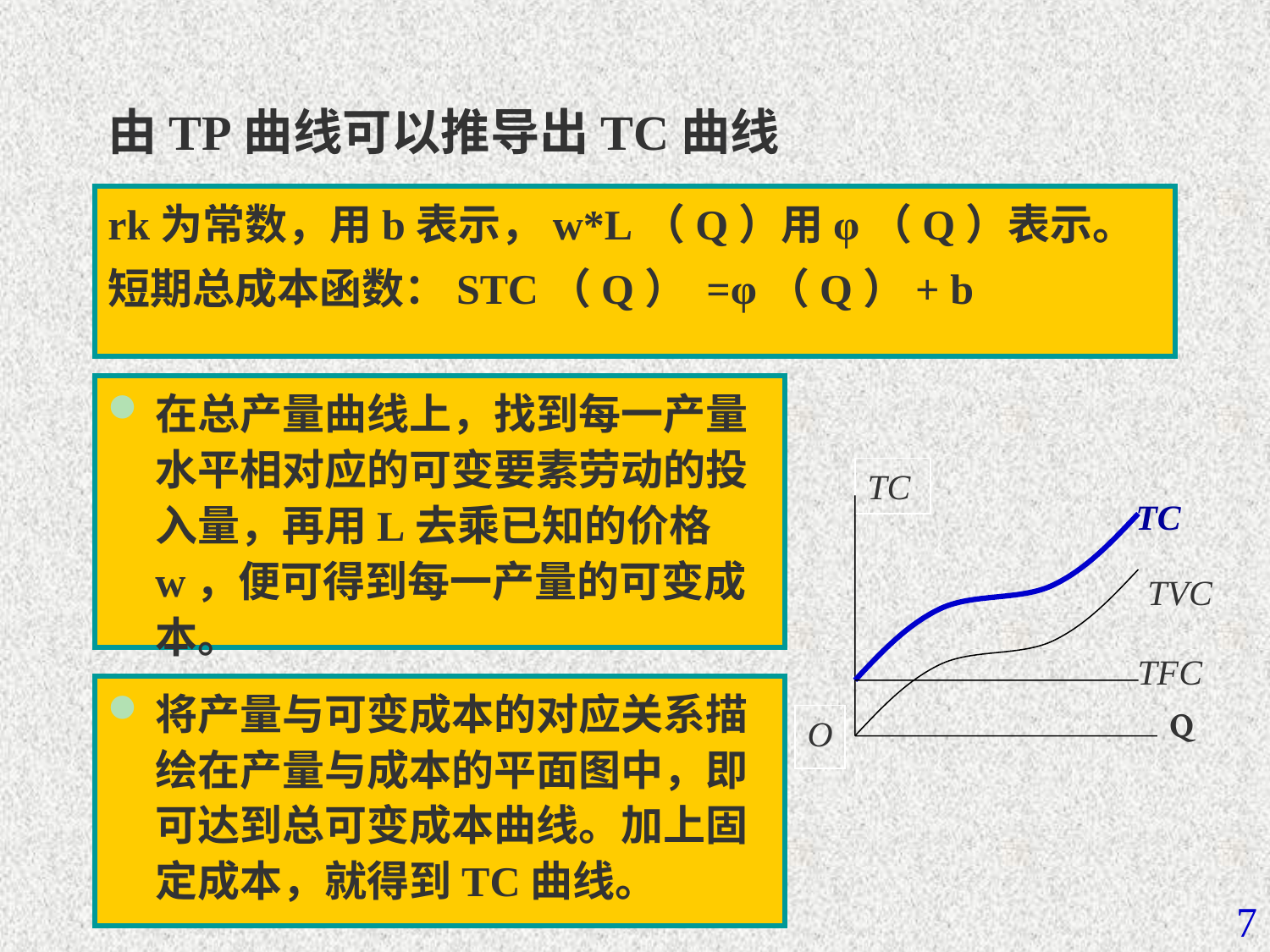

# 由TP曲线可以推导出TC曲线
rk为常数，用b表示，w*L（Q）用φ（Q）表示。
短期总成本函数：STC（Q） =φ（Q）+ b
在总产量曲线上，找到每一产量水平相对应的可变要素劳动的投入量，再用L去乘已知的价格w，便可得到每一产量的可变成本。
TC
TC

TVC

TFC
将产量与可变成本的对应关系描绘在产量与成本的平面图中，即可达到总可变成本曲线。加上固定成本，就得到TC曲线。

Q
O

7